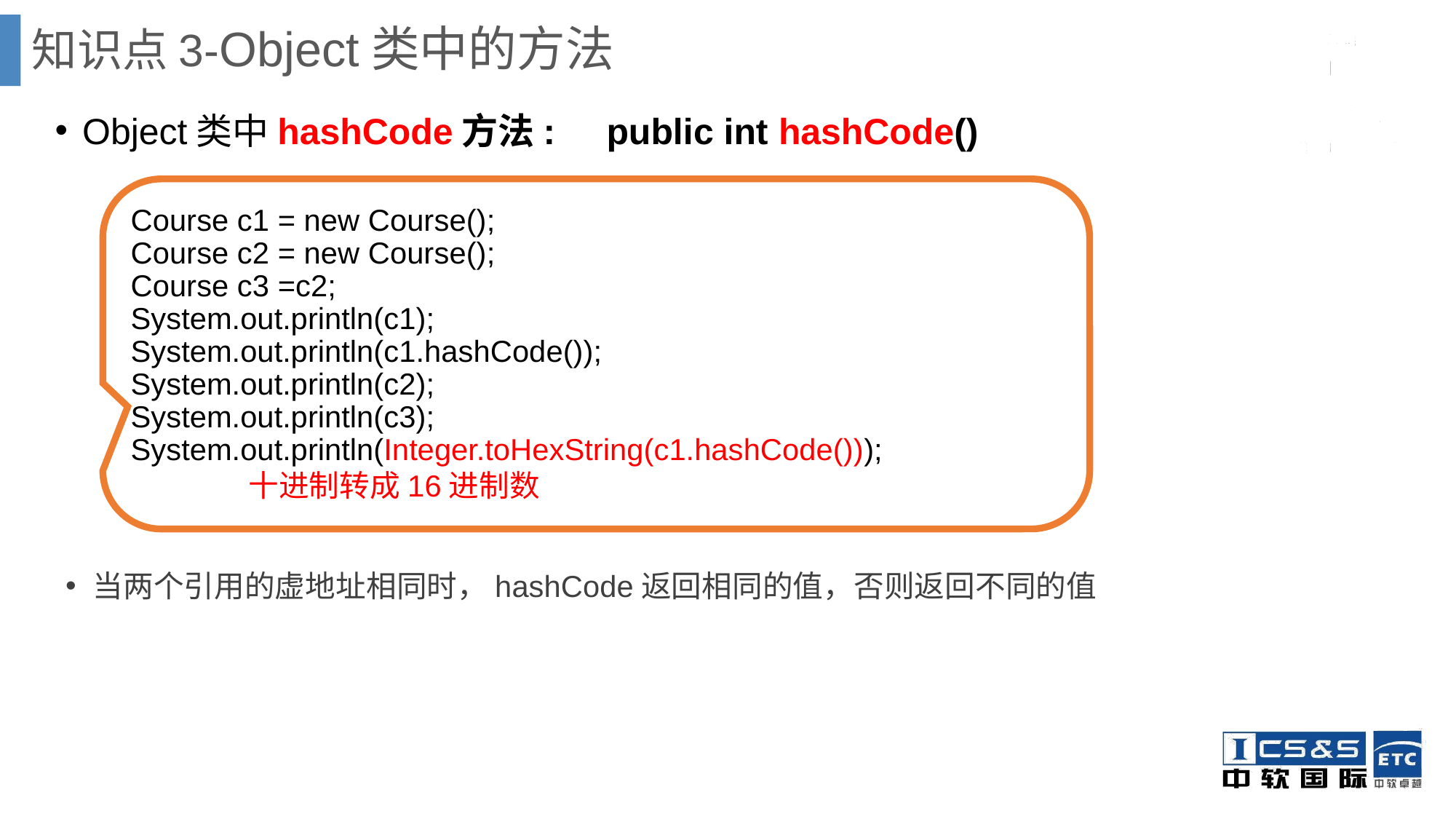

# 知识点3-Object类中的方法
Object类中hashCode方法:     public int hashCode()

当两个引用的虚地址相同时，hashCode返回相同的值，否则返回不同的值
Course c1 = new Course();
Course c2 = new Course();
Course c3 =c2;
System.out.println(c1);
System.out.println(c1.hashCode());
System.out.println(c2);
System.out.println(c3);	   System.out.println(Integer.toHexString(c1.hashCode()));
                十进制转成16进制数